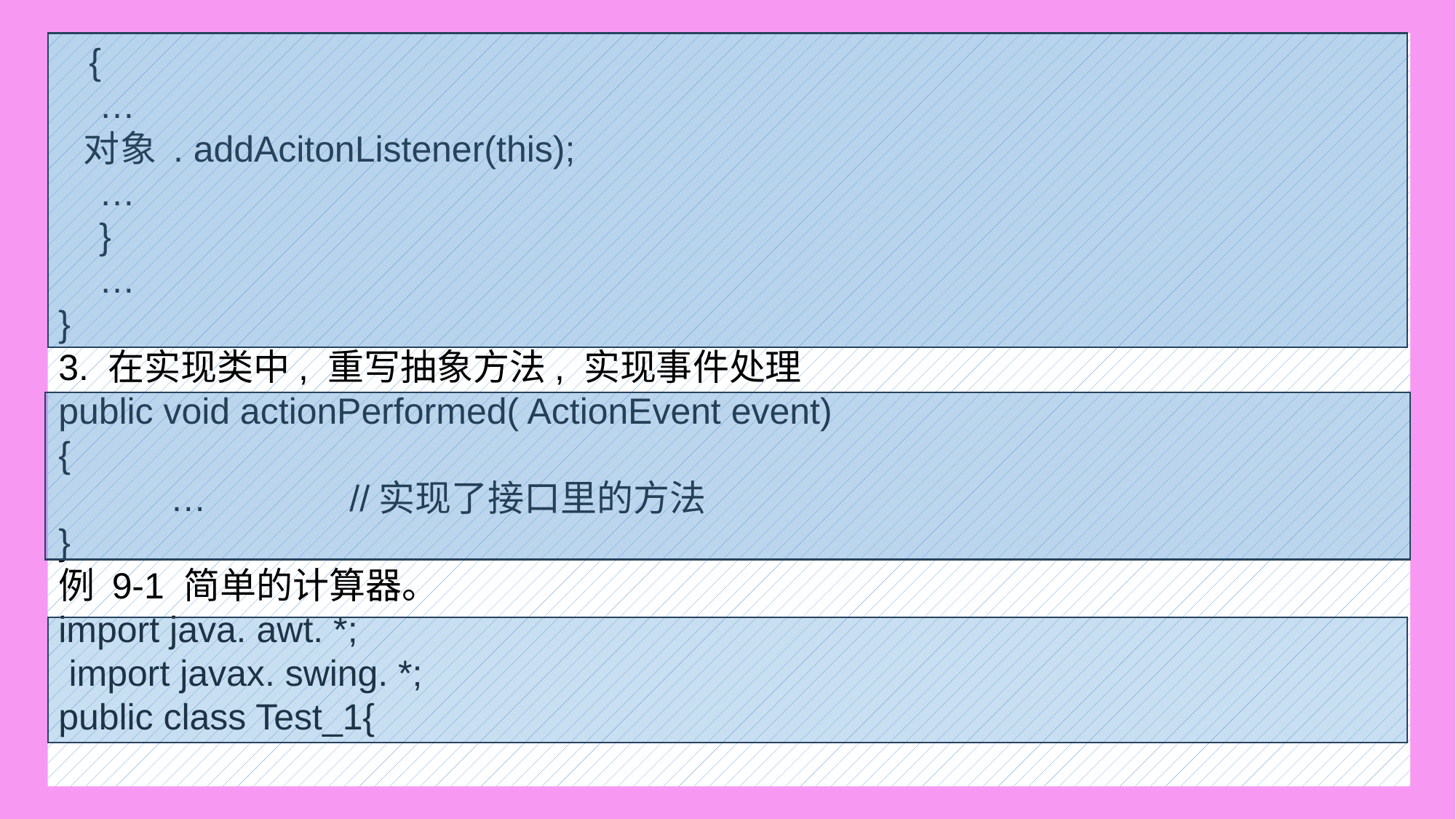

{
    …
  对象 . addAcitonListener(this);
    …
    }
    …
}
3. 在实现类中, 重写抽象方法, 实现事件处理
public void actionPerformed( ActionEvent event)
{
           …              //实现了接口里的方法
}
例 9-1 简单的计算器。
import java. awt. *;
 import javax. swing. *;
public class Test_1{